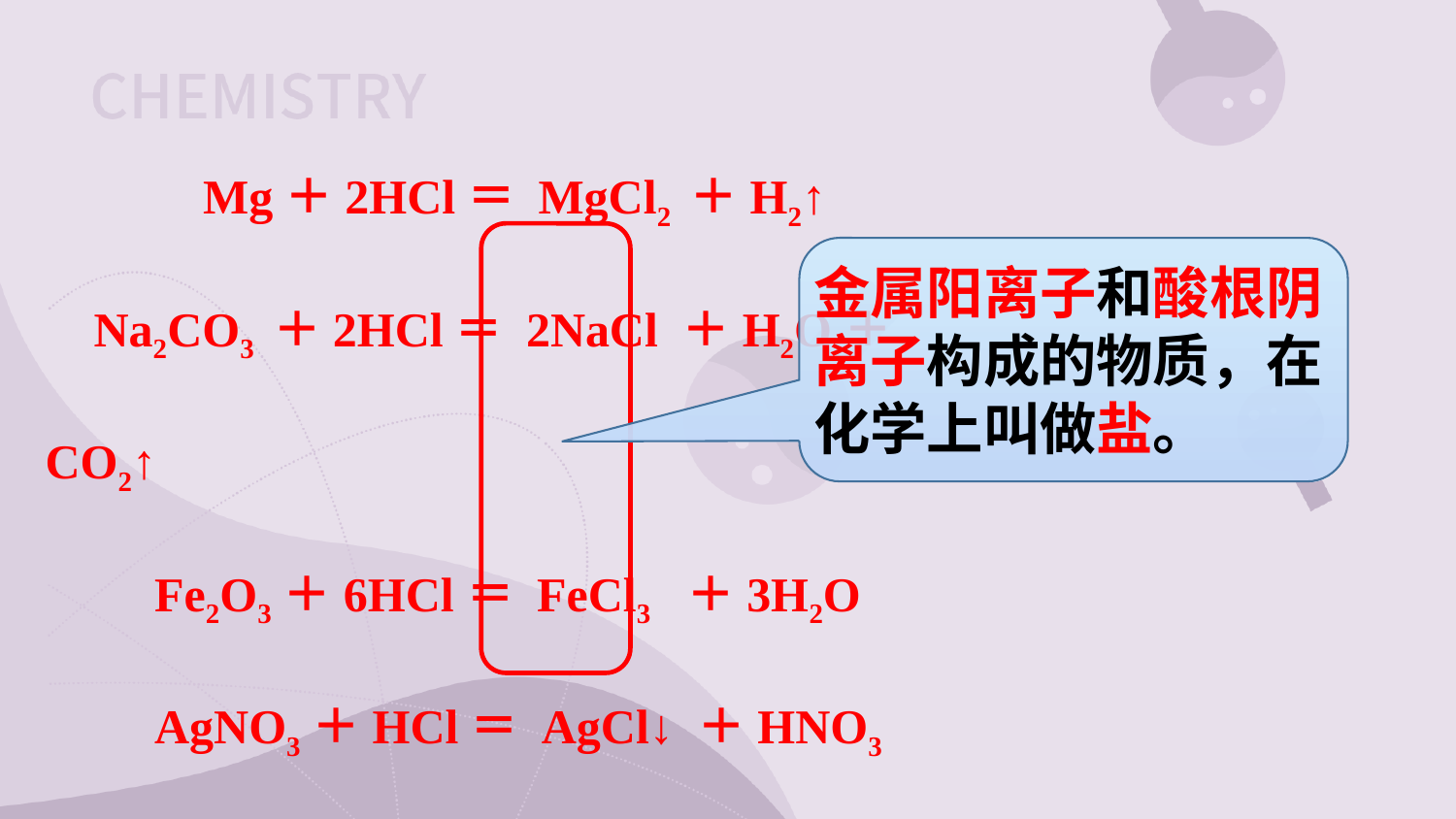

Mg＋2HCl＝ MgCl2 ＋H2↑
    Na2CO3 ＋2HCl＝ 2NaCl ＋H2O＋CO2↑
         Fe2O3＋6HCl＝ FeCl3  ＋3H2O
         AgNO3＋HCl＝ AgCl↓ ＋HNO3

金属阳离子和酸根阴离子构成的物质，在化学上叫做盐。